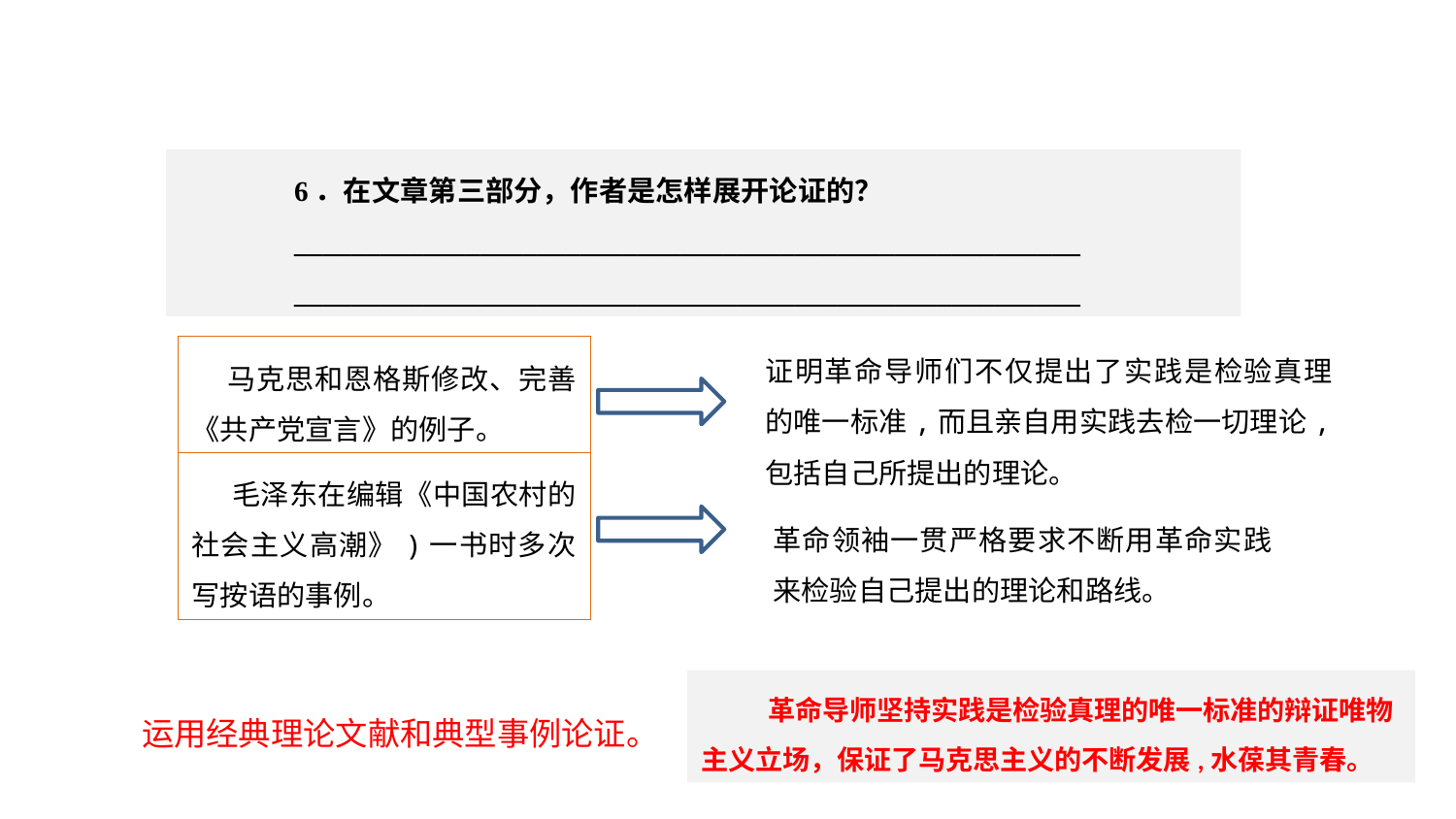

精读理解
6．在文章第三部分，作者是怎样展开论证的？
_______________________________________________________
_______________________________________________________
证明革命导师们不仅提出了实践是检验真理的唯一标准,而且亲自用实践去检一切理论,包括自己所提出的理论。
    马克思和恩格斯修改、完善《共产党宣言》的例子。

     毛泽东在编辑《中国农村的社会主义高潮》)一书时多次写按语的事例。
革命领袖一贯严格要求不断用革命实践来检验自己提出的理论和路线。

        革命导师坚持实践是检验真理的唯一标准的辩证唯物主义立场，保证了马克思主义的不断发展,水葆其青春。
运用经典理论文献和典型事例论证。